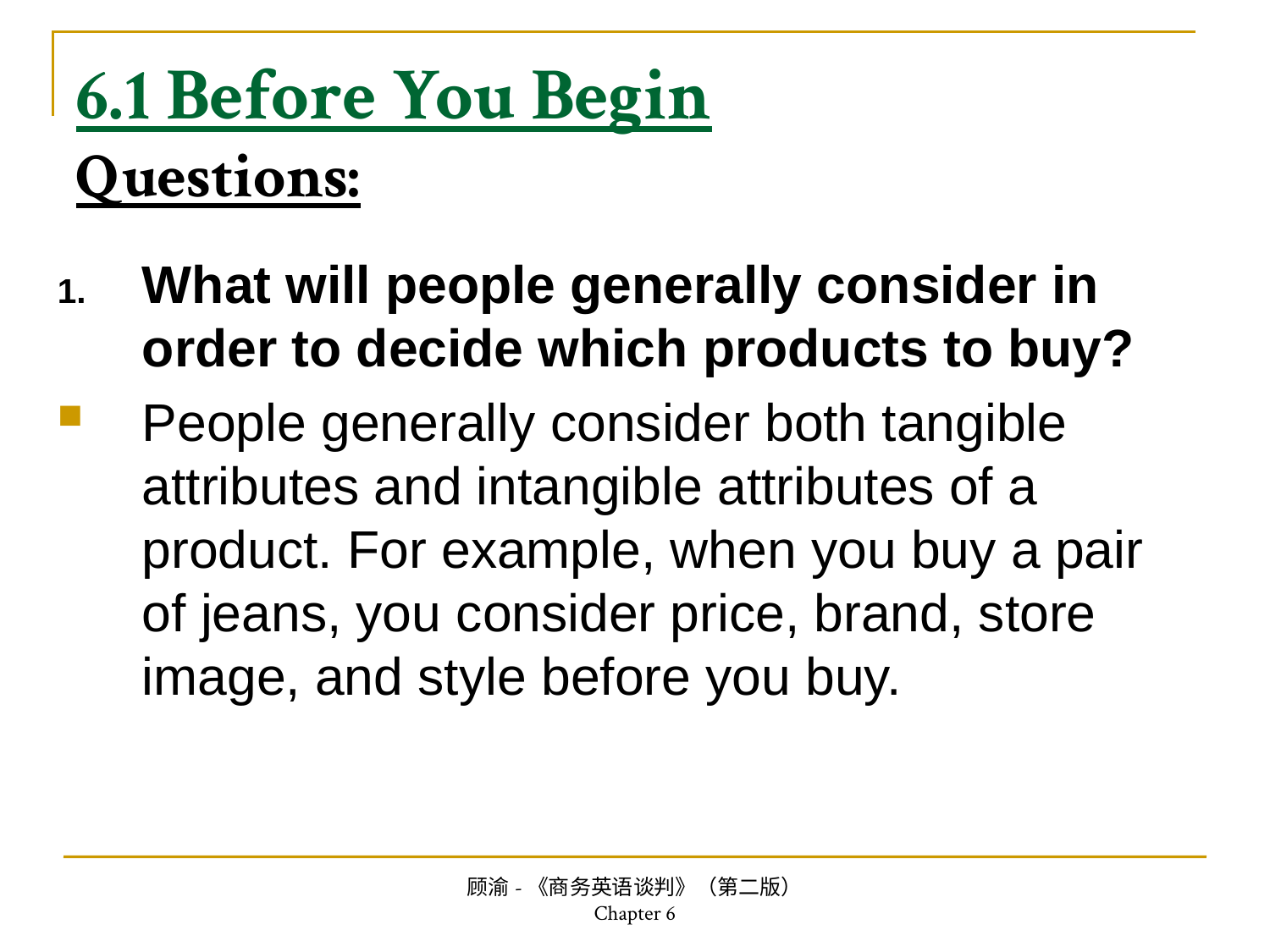

# 6.1 Before You Begin Questions:
What will people generally consider in order to decide which products to buy?
People generally consider both tangible attributes and intangible attributes of a product. For example, when you buy a pair of jeans, you consider price, brand, store image, and style before you buy.

5
顾渝-《商务英语谈判》（第二版） Chapter 6